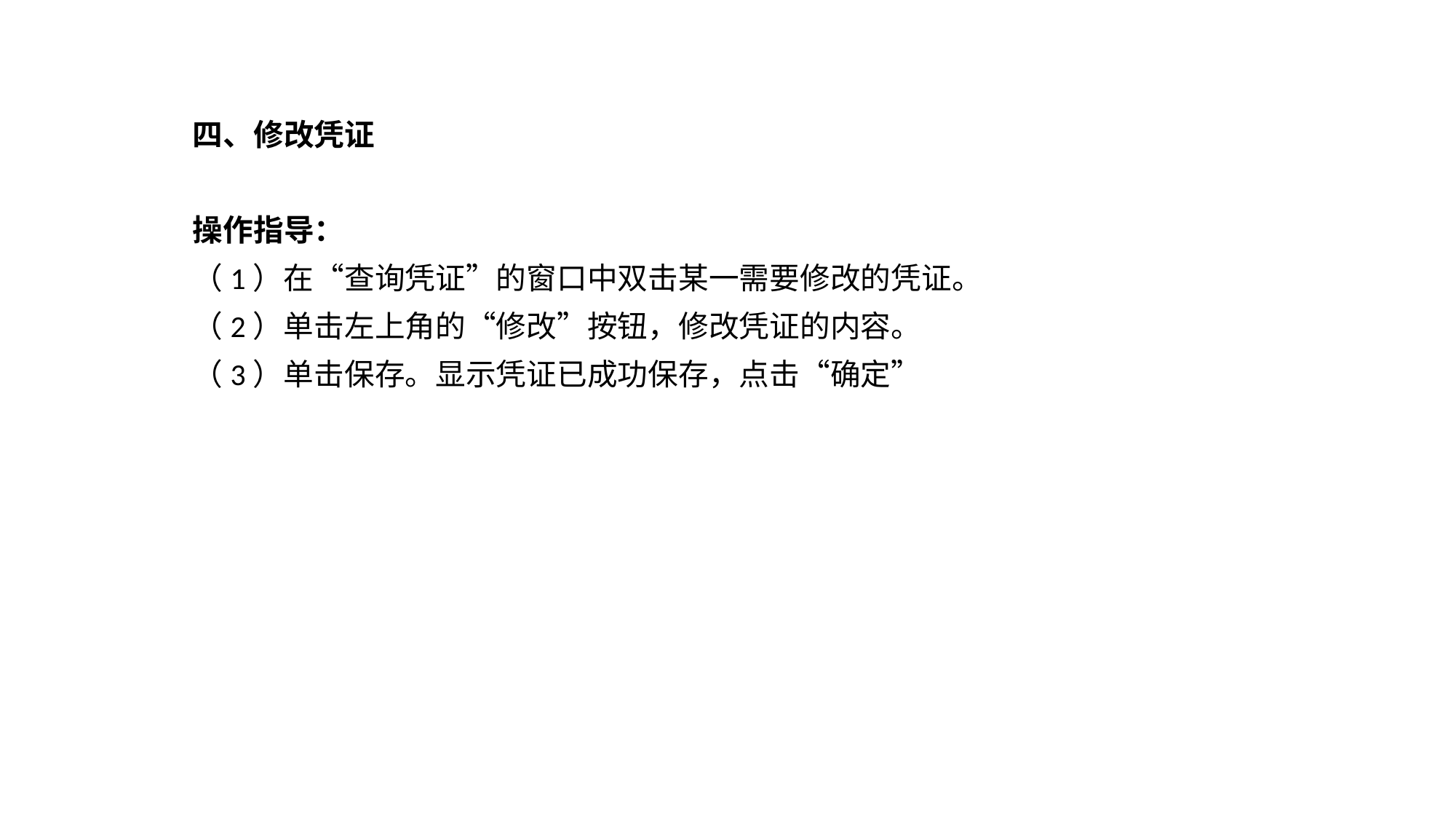

四、修改凭证

操作指导：
（1）在“查询凭证”的窗口中双击某一需要修改的凭证。
（2）单击左上角的“修改”按钮，修改凭证的内容。
（3）单击保存。显示凭证已成功保存，点击“确定”